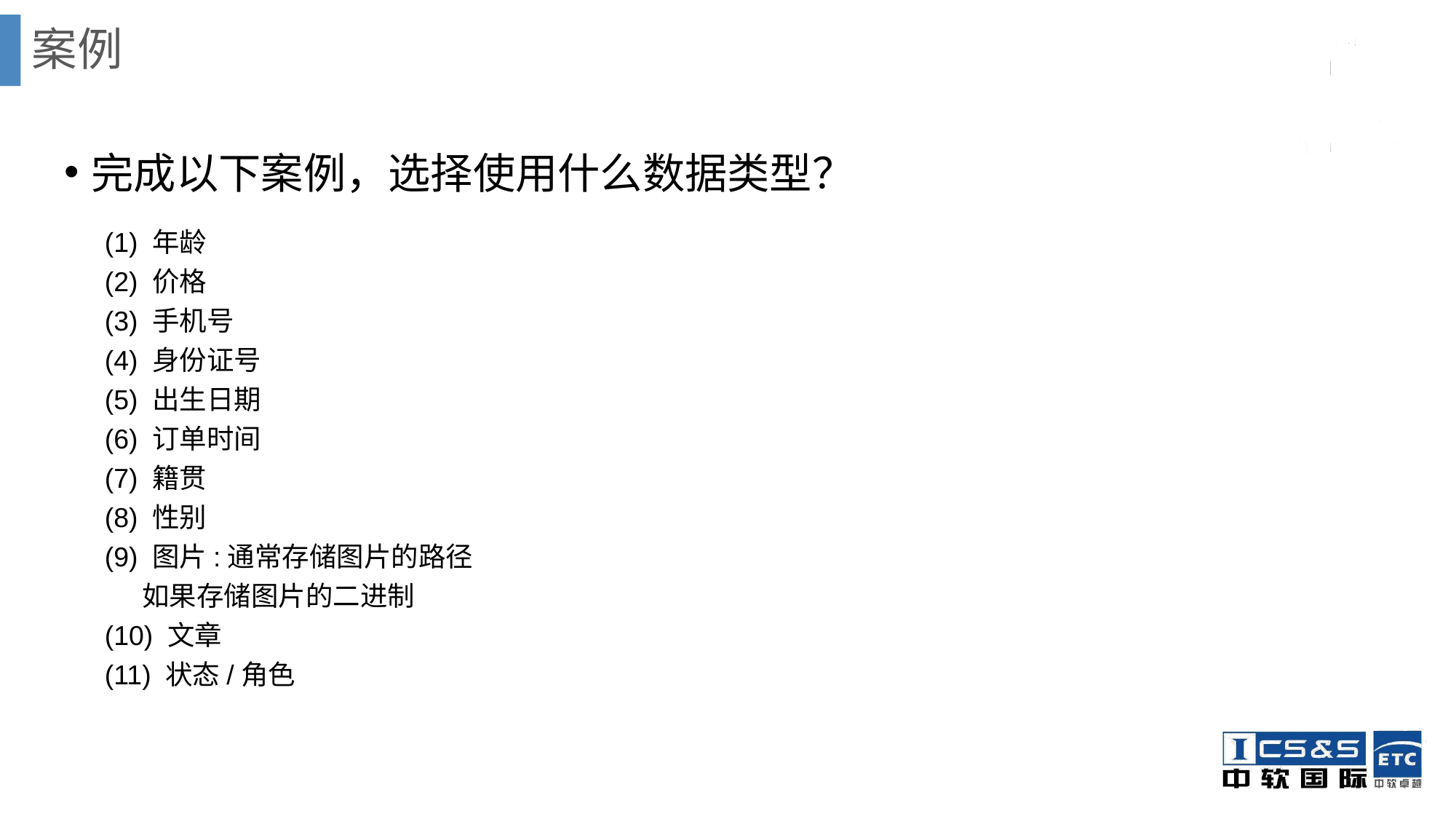

# 案例
完成以下案例，选择使用什么数据类型？

(1) 年龄
(2) 价格(3) 手机号(4) 身份证号(5) 出生日期  (6) 订单时间(7) 籍贯(8) 性别(9) 图片:通常存储图片的路径
     如果存储图片的二进制(10) 文章(11) 状态/角色